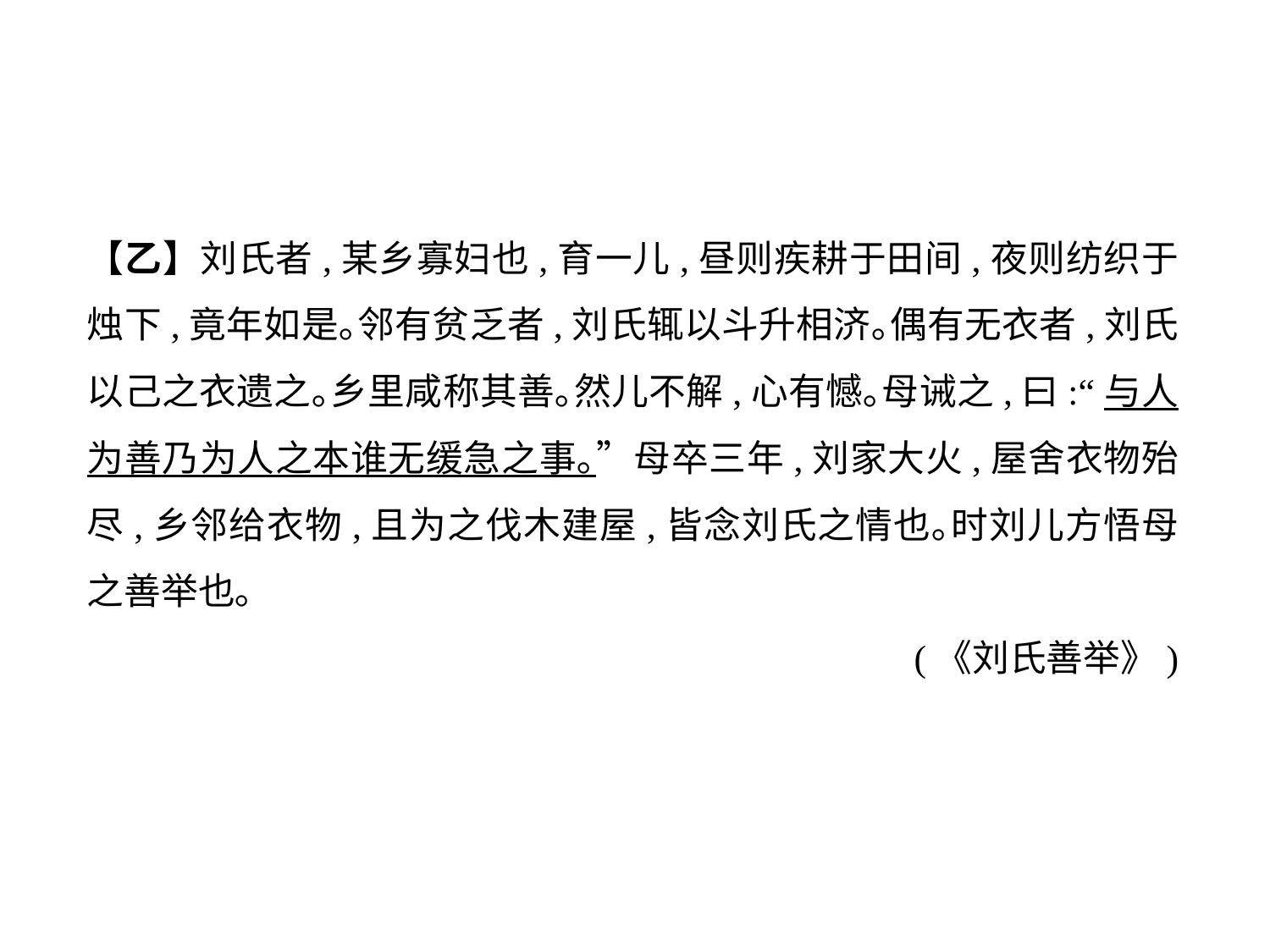

【乙】刘氏者,某乡寡妇也,育一儿,昼则疾耕于田间,夜则纺织于烛下,竟年如是｡邻有贫乏者,刘氏辄以斗升相济｡偶有无衣者,刘氏以己之衣遗之｡乡里咸称其善｡然儿不解,心有憾｡母诫之,曰:“与人为善乃为人之本谁无缓急之事｡”母卒三年,刘家大火,屋舍衣物殆尽,乡邻给衣物,且为之伐木建屋,皆念刘氏之情也｡时刘儿方悟母之善举也｡
(《刘氏善举》)